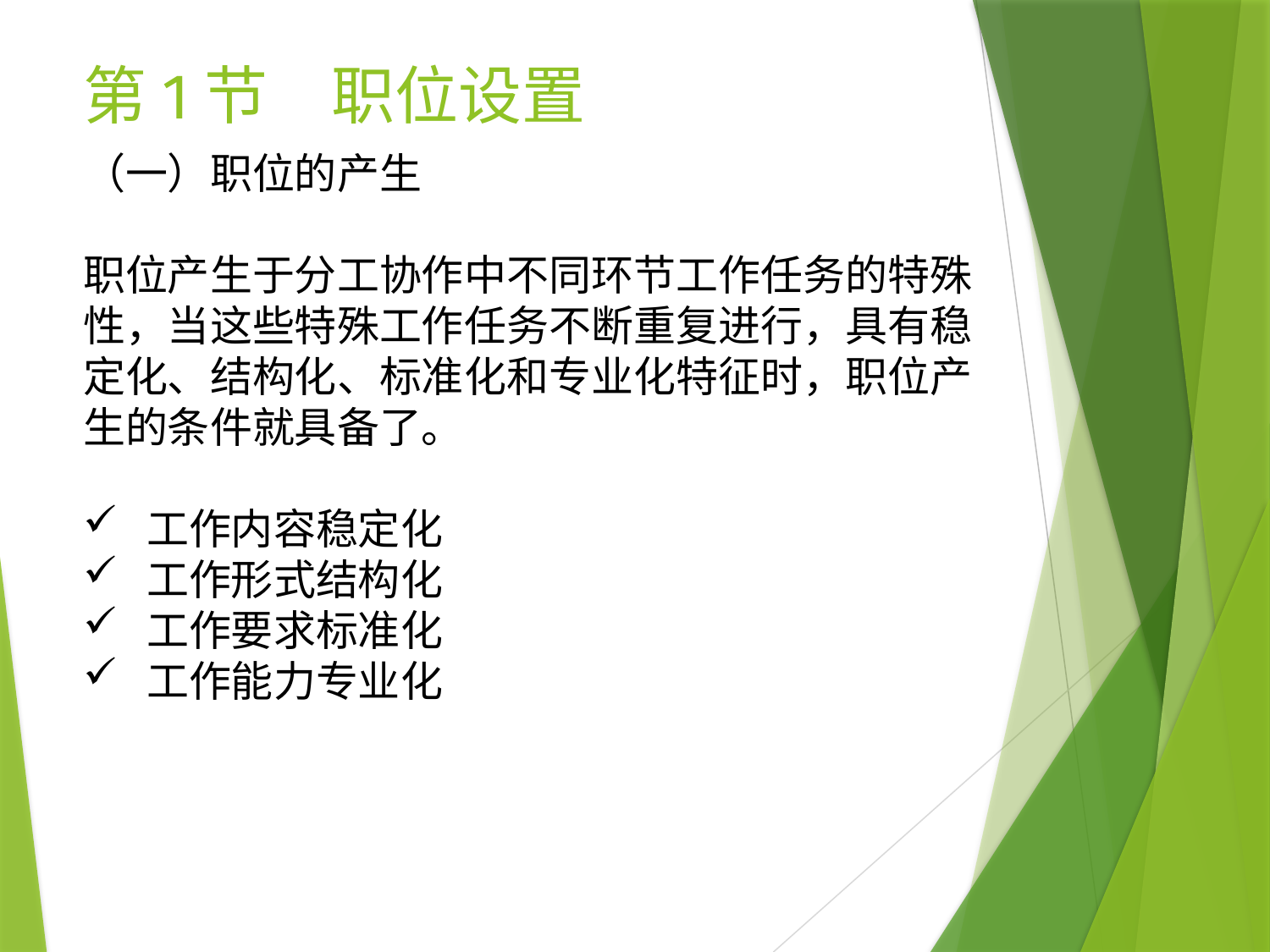

# 第1节　职位设置
（一）职位的产生

职位产生于分工协作中不同环节工作任务的特殊性，当这些特殊工作任务不断重复进行，具有稳定化、结构化、标准化和专业化特征时，职位产生的条件就具备了。

工作内容稳定化
工作形式结构化
工作要求标准化
工作能力专业化